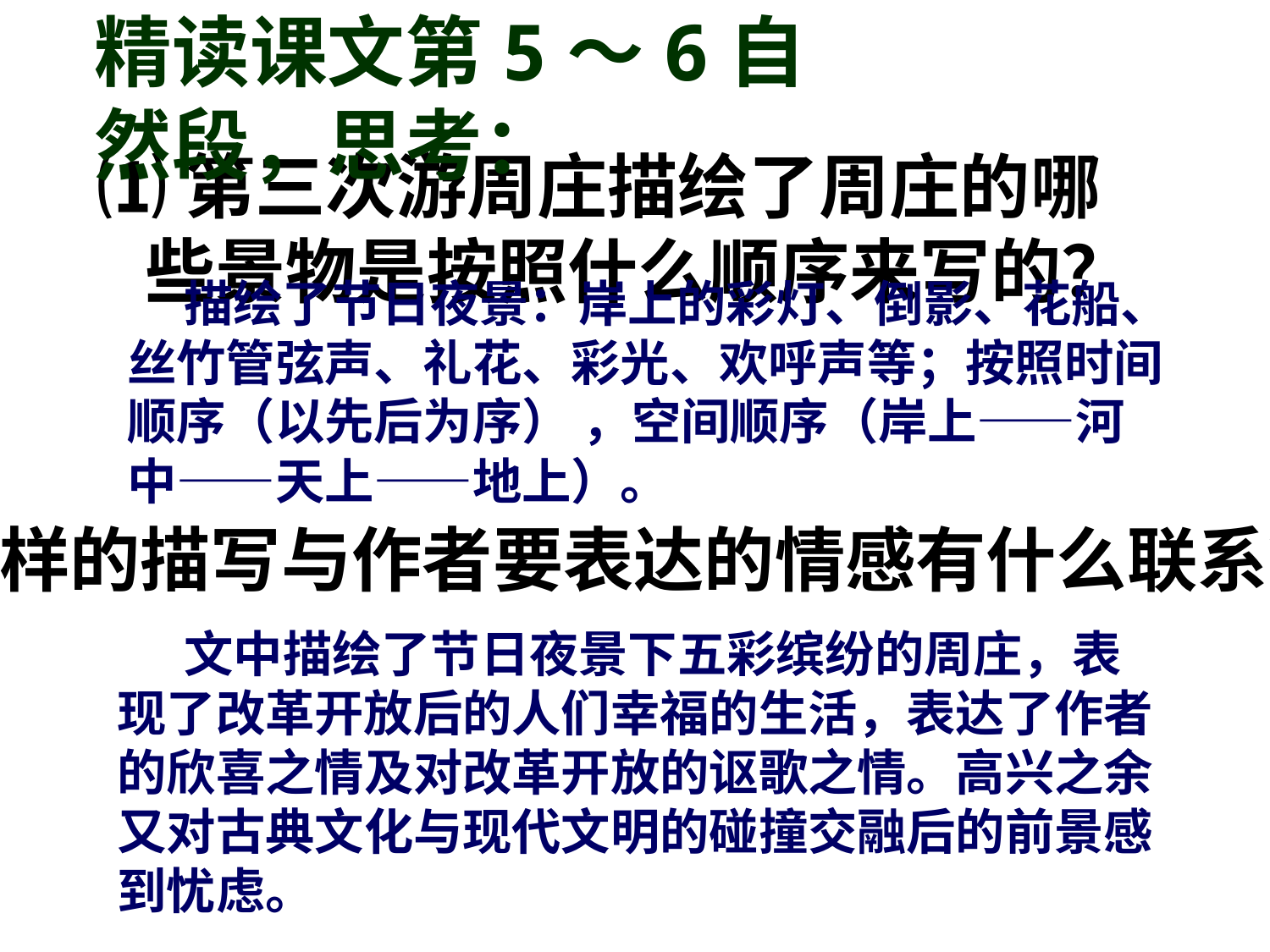

精读课文第5～6自然段，思考：
⑴第三次游周庄描绘了周庄的哪些景物是按照什么顺序来写的？
    描绘了节日夜景：岸上的彩灯、倒影、花船、丝竹管弦声、礼花、彩光、欢呼声等；按照时间顺序（以先后为序） ，空间顺序（岸上——河中——天上——地上）。
⑵这样的描写与作者要表达的情感有什么联系？
     文中描绘了节日夜景下五彩缤纷的周庄，表现了改革开放后的人们幸福的生活，表达了作者的欣喜之情及对改革开放的讴歌之情。高兴之余又对古典文化与现代文明的碰撞交融后的前景感到忧虑。